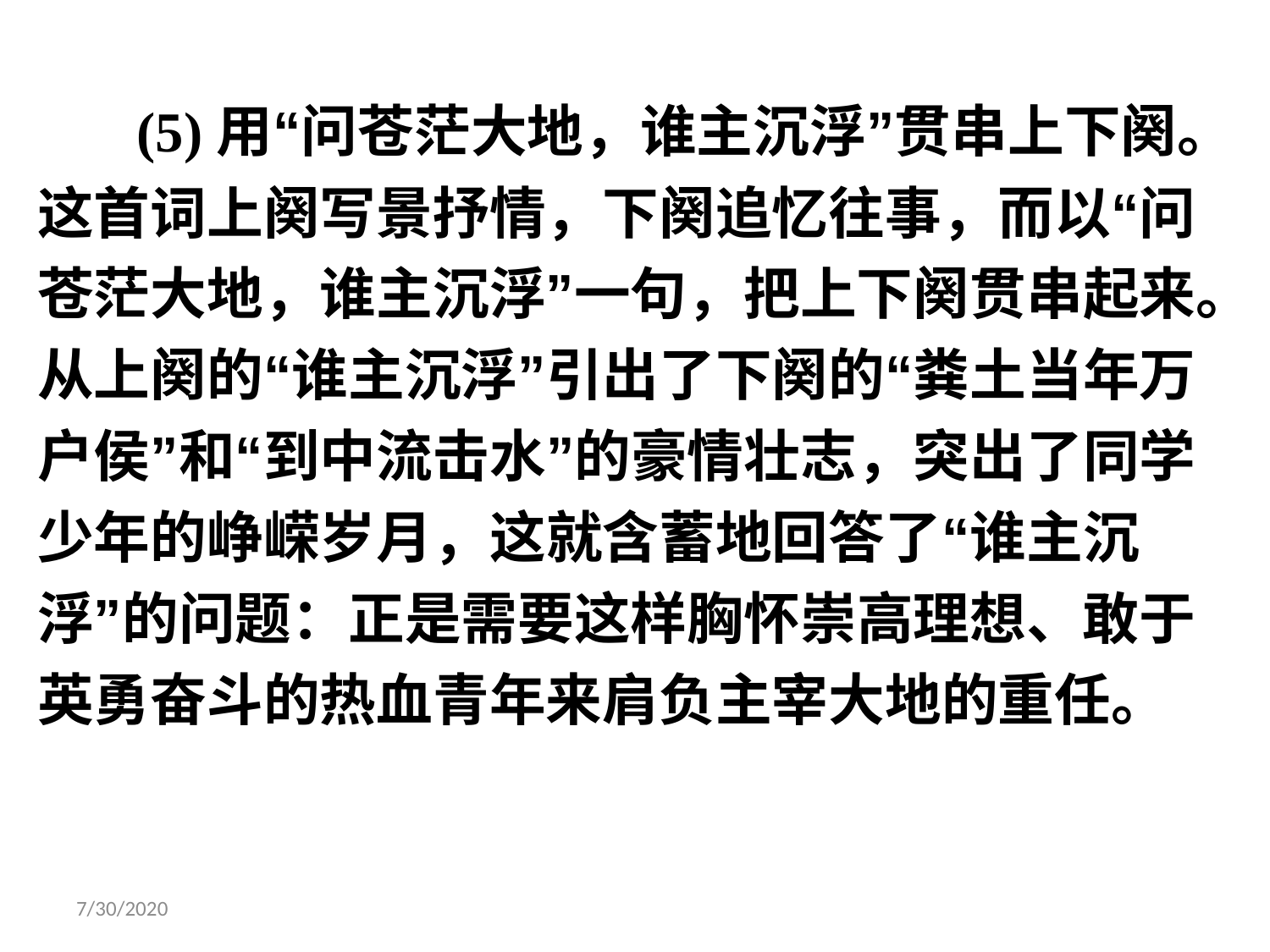

(5)用“问苍茫大地，谁主沉浮”贯串上下阕。这首词上阕写景抒情，下阕追忆往事，而以“问苍茫大地，谁主沉浮”一句，把上下阕贯串起来。从上阕的“谁主沉浮”引出了下阕的“粪土当年万户侯”和“到中流击水”的豪情壮志，突出了同学少年的峥嵘岁月，这就含蓄地回答了“谁主沉浮”的问题：正是需要这样胸怀崇高理想、敢于英勇奋斗的热血青年来肩负主宰大地的重任。
7/30/2020